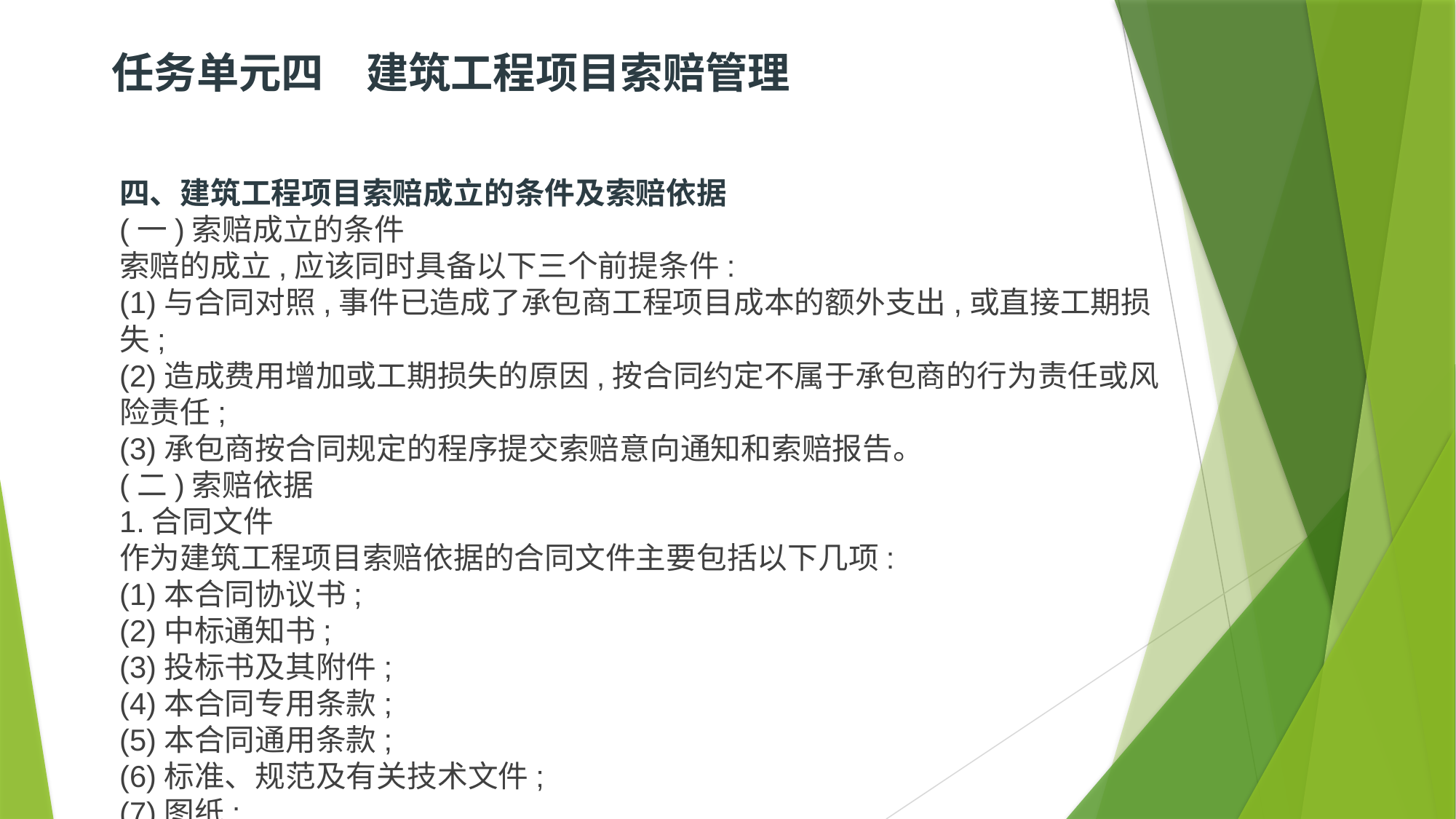

# 任务单元四　建筑工程项目索赔管理
四、建筑工程项目索赔成立的条件及索赔依据
(一)索赔成立的条件
索赔的成立,应该同时具备以下三个前提条件:
(1)与合同对照,事件已造成了承包商工程项目成本的额外支出,或直接工期损失;
(2)造成费用增加或工期损失的原因,按合同约定不属于承包商的行为责任或风险责任;
(3)承包商按合同规定的程序提交索赔意向通知和索赔报告。
(二)索赔依据
1.合同文件
作为建筑工程项目索赔依据的合同文件主要包括以下几项:
(1)本合同协议书;
(2)中标通知书;
(3)投标书及其附件;
(4)本合同专用条款;
(5)本合同通用条款;
(6)标准、规范及有关技术文件;
(7)图纸;